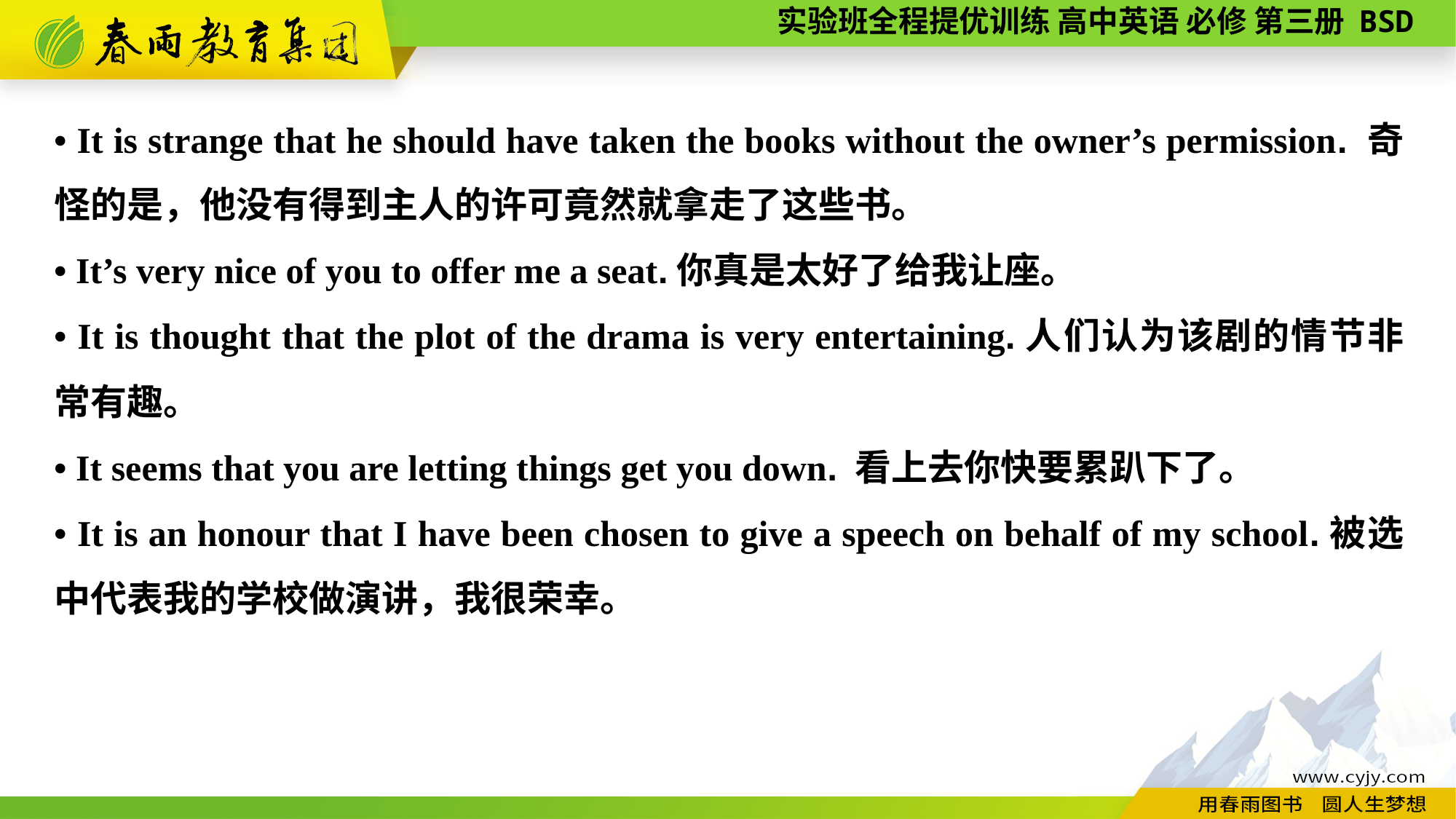

• It is strange that he should have taken the books without the owner’s permission. 奇怪的是，他没有得到主人的许可竟然就拿走了这些书。
• It’s very nice of you to offer me a seat.你真是太好了给我让座。
• It is thought that the plot of the drama is very entertaining.人们认为该剧的情节非常有趣。
• It seems that you are letting things get you down. 看上去你快要累趴下了。
• It is an honour that I have been chosen to give a speech on behalf of my school.被选中代表我的学校做演讲，我很荣幸。